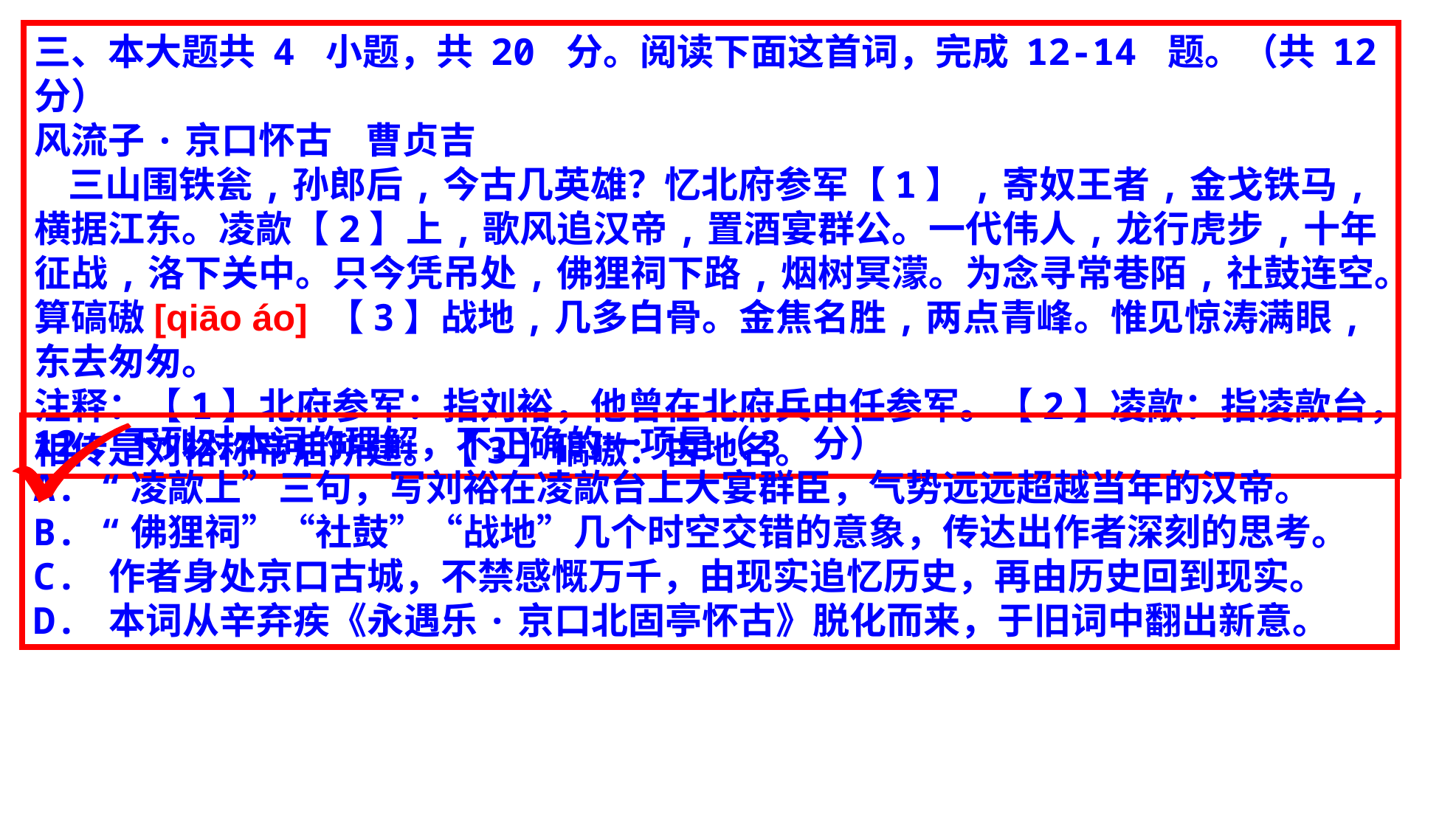

三、本大题共 4 小题，共 20 分。阅读下面这首词，完成 12-14 题。（共 12 分）
风流子·京口怀古    曹贞吉
   三山围铁瓮,孙郎后,今古几英雄？忆北府参军【1】,寄奴王者,金戈铁马,横据江东。凌歊【2】上,歌风追汉帝,置酒宴群公。一代伟人,龙行虎步,十年征战,洛下关中。只今凭吊处,佛狸祠下路,烟树冥濛。为念寻常巷陌,社鼓连空。算碻磝[qiāo áo] 【3】战地,几多白骨。金焦名胜,两点青峰。惟见惊涛满眼,东去匆匆。
注释：【1】北府参军：指刘裕，他曾在北府兵中任参军。【2】凌歊：指凌歊台，相传是刘裕称帝后所建。【3】碻磝：古地名。
12．下列对本词的理解，不正确的一项是（3 分）
A. “凌歊上”三句，写刘裕在凌歊台上大宴群臣，气势远远超越当年的汉帝。
B. “佛狸祠”“社鼓”“战地”几个时空交错的意象，传达出作者深刻的思考。
C. 作者身处京口古城，不禁感慨万千，由现实追忆历史，再由历史回到现实。
D. 本词从辛弃疾《永遇乐·京口北固亭怀古》脱化而来，于旧词中翻出新意。